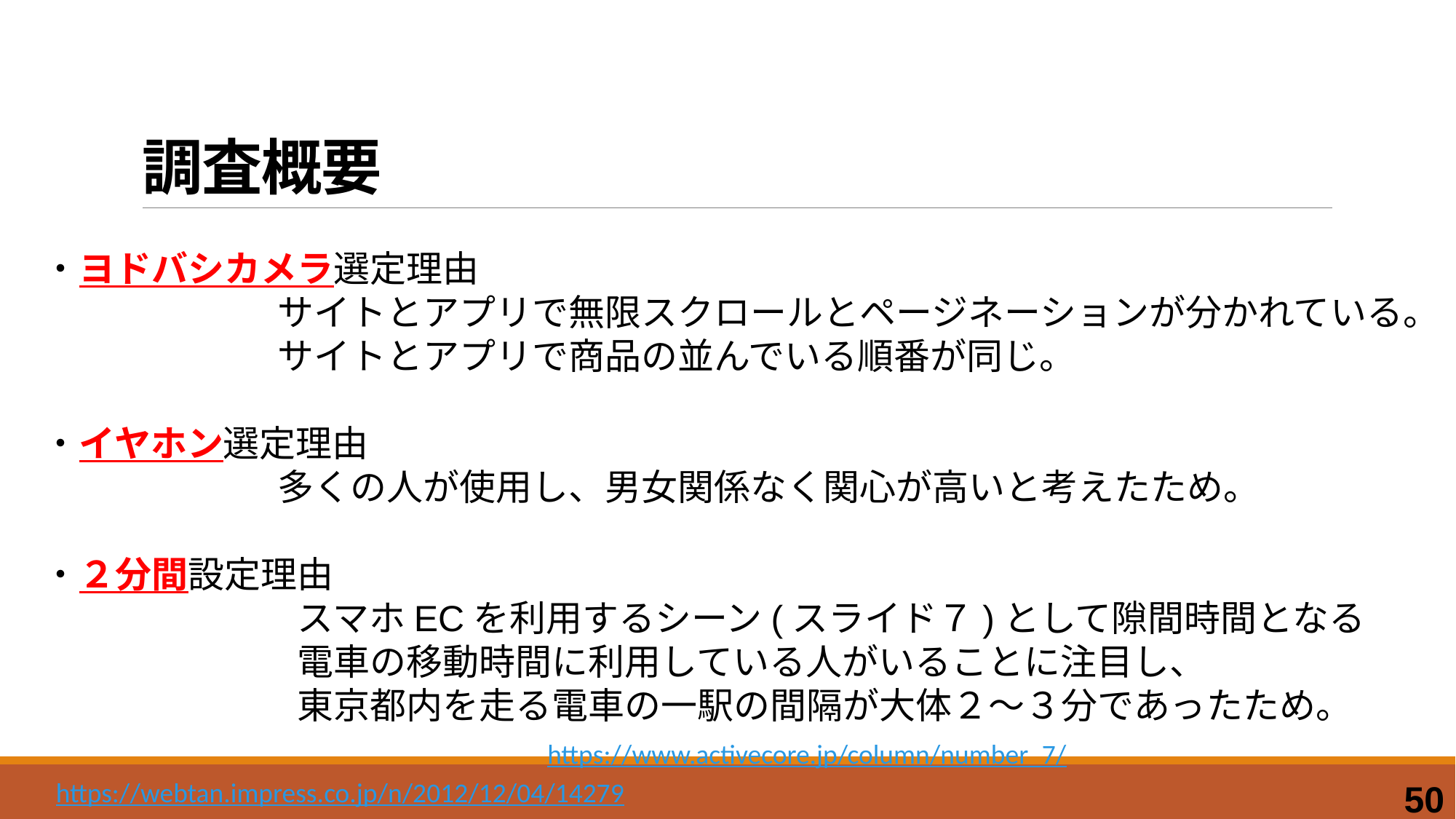

# 調査概要
・ヨドバシカメラ選定理由
　　　　　　  サイトとアプリで無限スクロールとページネーションが分かれている。
　　　　　　  サイトとアプリで商品の並んでいる順番が同じ。

・イヤホン選定理由
　　　　　　  多くの人が使用し、男女関係なく関心が高いと考えたため。

・２分間設定理由
　　　　　　　スマホECを利用するシーン(スライド７)として隙間時間となる
　　　　　　　電車の移動時間に利用している人がいることに注目し、
　　　　　　　​東京都内を走る電車の一駅の間隔が大体​２～３分であったため。
https://www.activecore.jp/column/number_7/

https://webtan.impress.co.jp/n/2012/12/04/14279

50